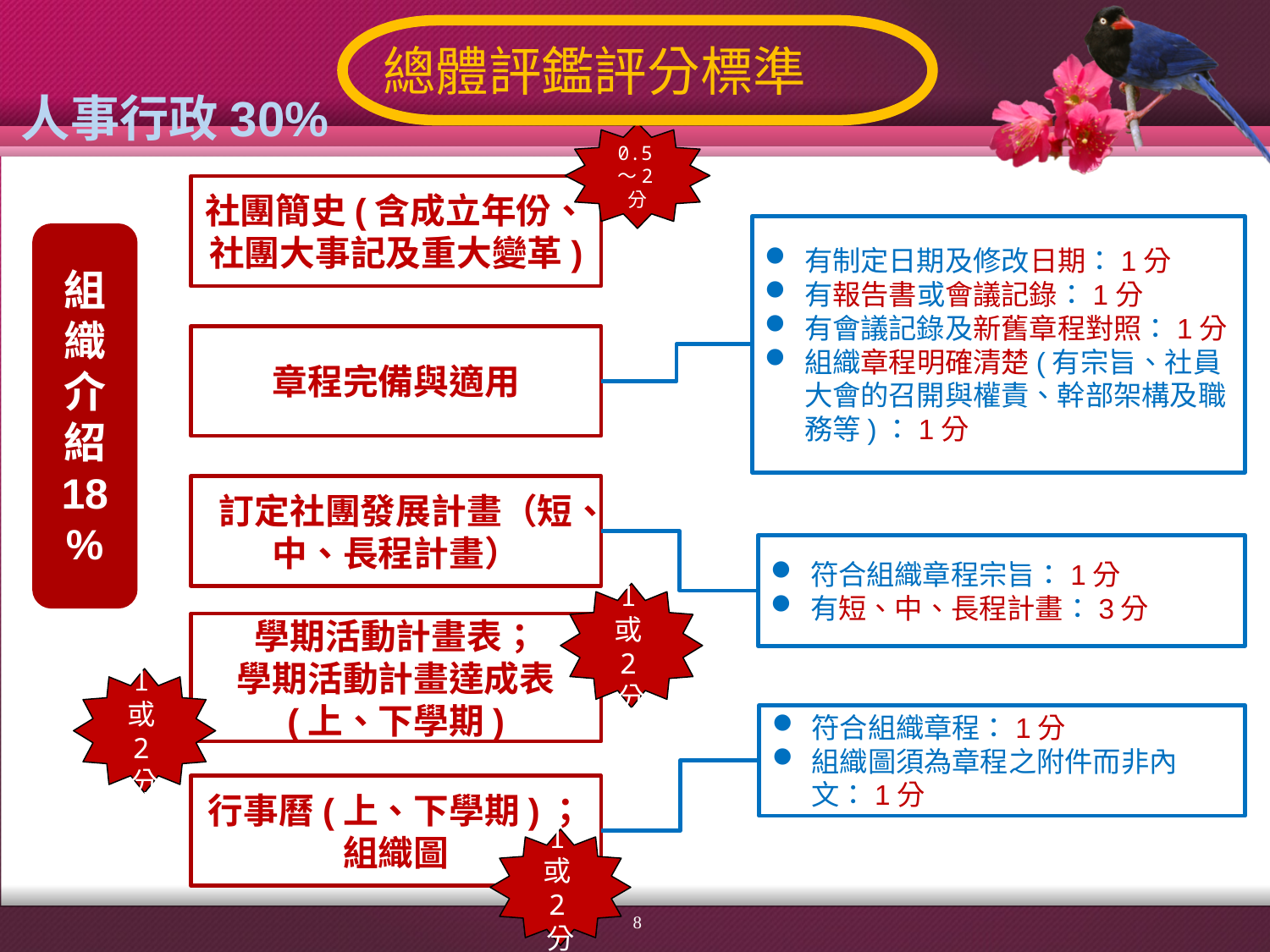

總體評鑑評分標準
人事行政30%
0.5～2分
社團簡史(含成立年份、
社團大事記及重大變革)
有制定日期及修改日期：1分
有報告書或會議記錄：1分
有會議記錄及新舊章程對照：1分
組織章程明確清楚(有宗旨、社員大會的召開與權責、幹部架構及職務等)：1分
組織介紹
18%
章程完備與適用
訂定社團發展計畫（短、中、長程計畫）
符合組織章程宗旨：1分
有短、中、長程計畫：3分
1或2分
學期活動計畫表；
學期活動計畫達成表
(上、下學期)
1或2分
符合組織章程：1分
組織圖須為章程之附件而非內文：1分
行事曆(上、下學期)；
組織圖
1或2分
8